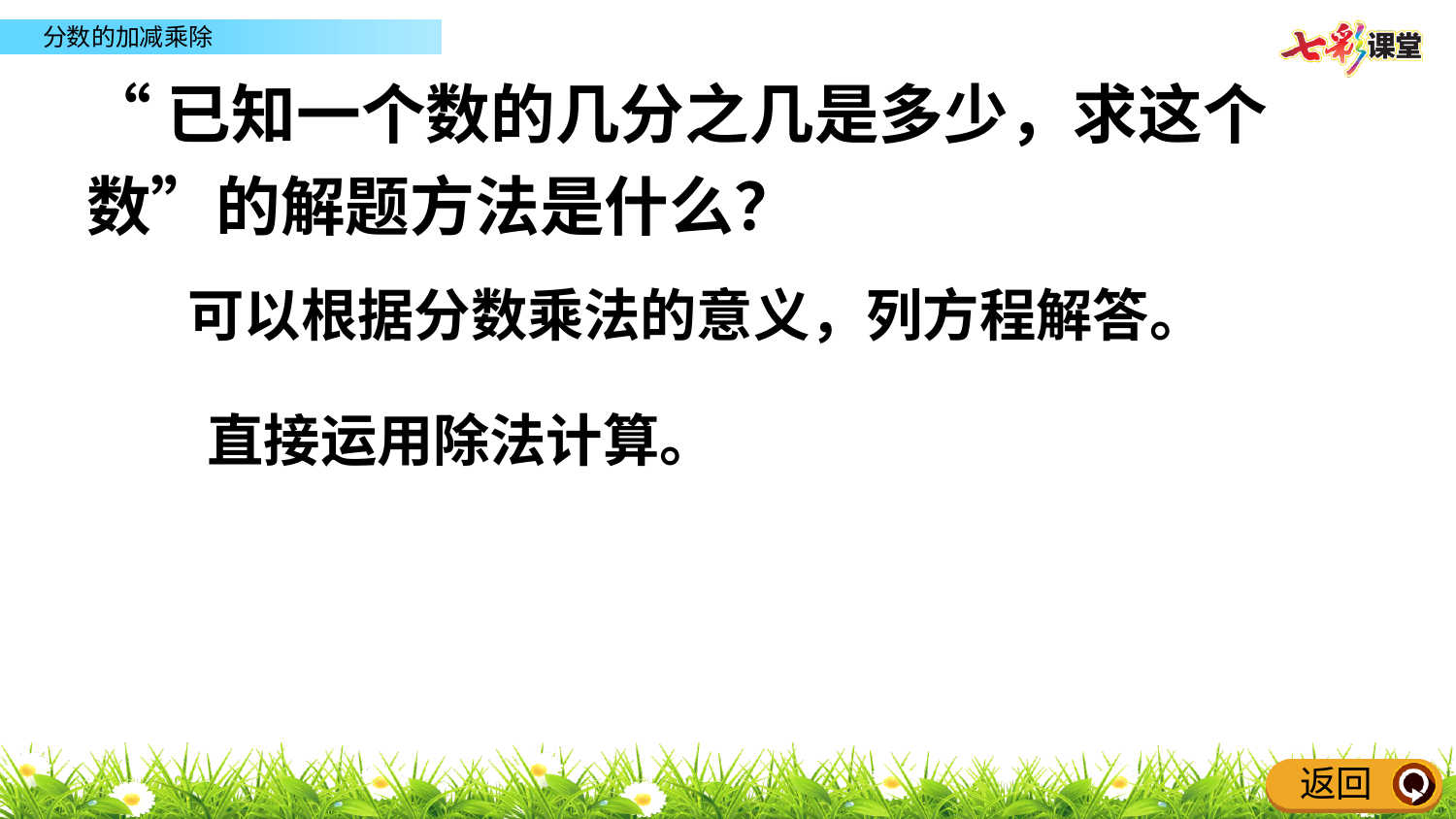

“已知一个数的几分之几是多少，求这个数”的解题方法是什么？
可以根据分数乘法的意义，列方程解答。
直接运用除法计算。